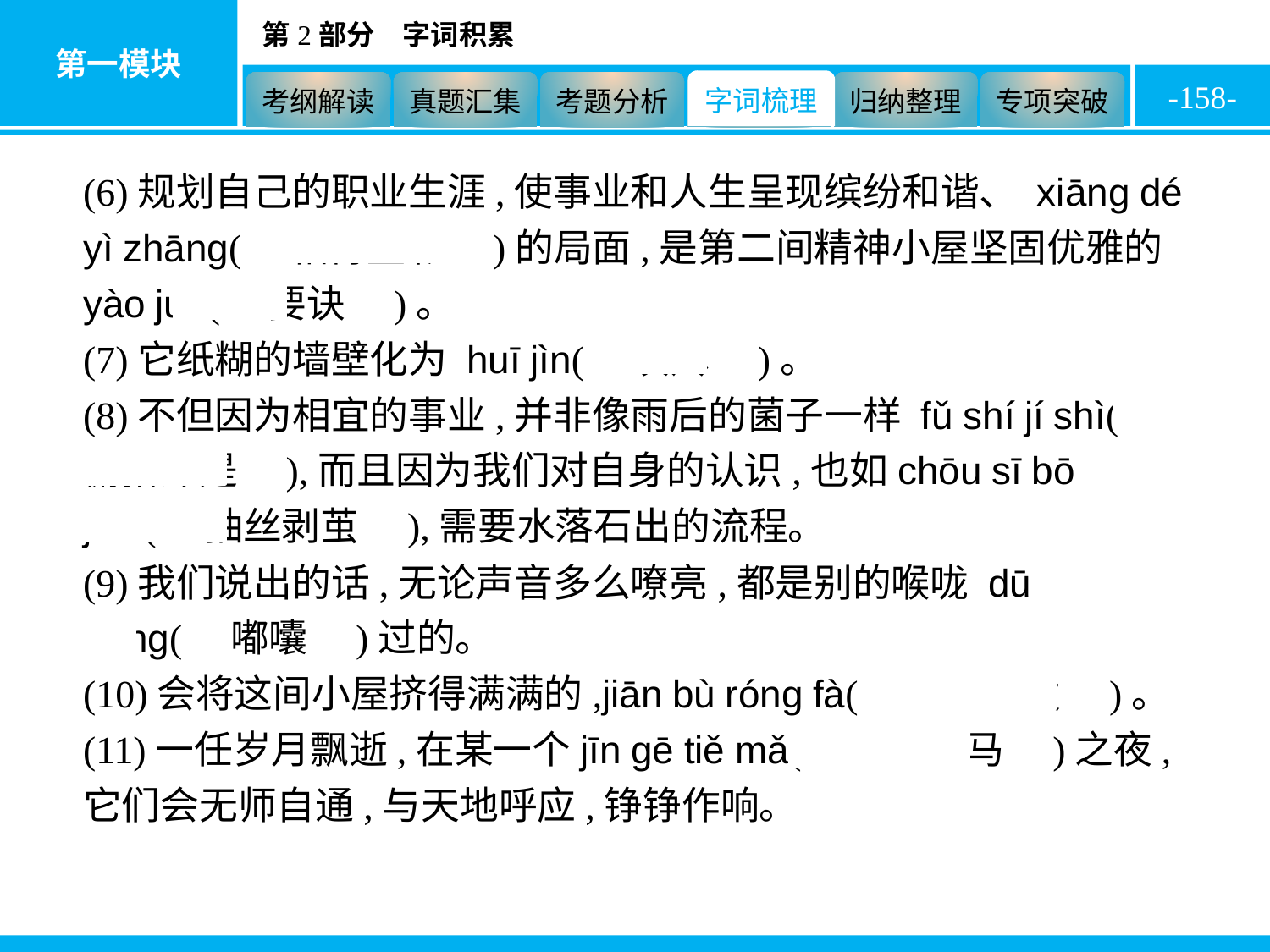

-158-
(6)规划自己的职业生涯,使事业和人生呈现缤纷和谐、 xiāng dé yì zhāng(　相得益彰　)的局面,是第二间精神小屋坚固优雅的yào jué(　要诀　)。
(7)它纸糊的墙壁化为 huī jìn(　灰烬　)。
(8)不但因为相宜的事业,并非像雨后的菌子一样 fǔ shí jí shì(　俯拾即是　),而且因为我们对自身的认识,也如chōu sī bō jiǎn(　抽丝剥茧　),需要水落石出的流程。
(9)我们说出的话,无论声音多么嘹亮,都是别的喉咙 dū nang(　嘟囔　)过的。
(10)会将这间小屋挤得满满的,jiān bù róng fà(　间不容发　)。
(11)一任岁月飘逝,在某一个jīn gē tiě mǎ(　金戈铁马　)之夜,它们会无师自通,与天地呼应,铮铮作响。